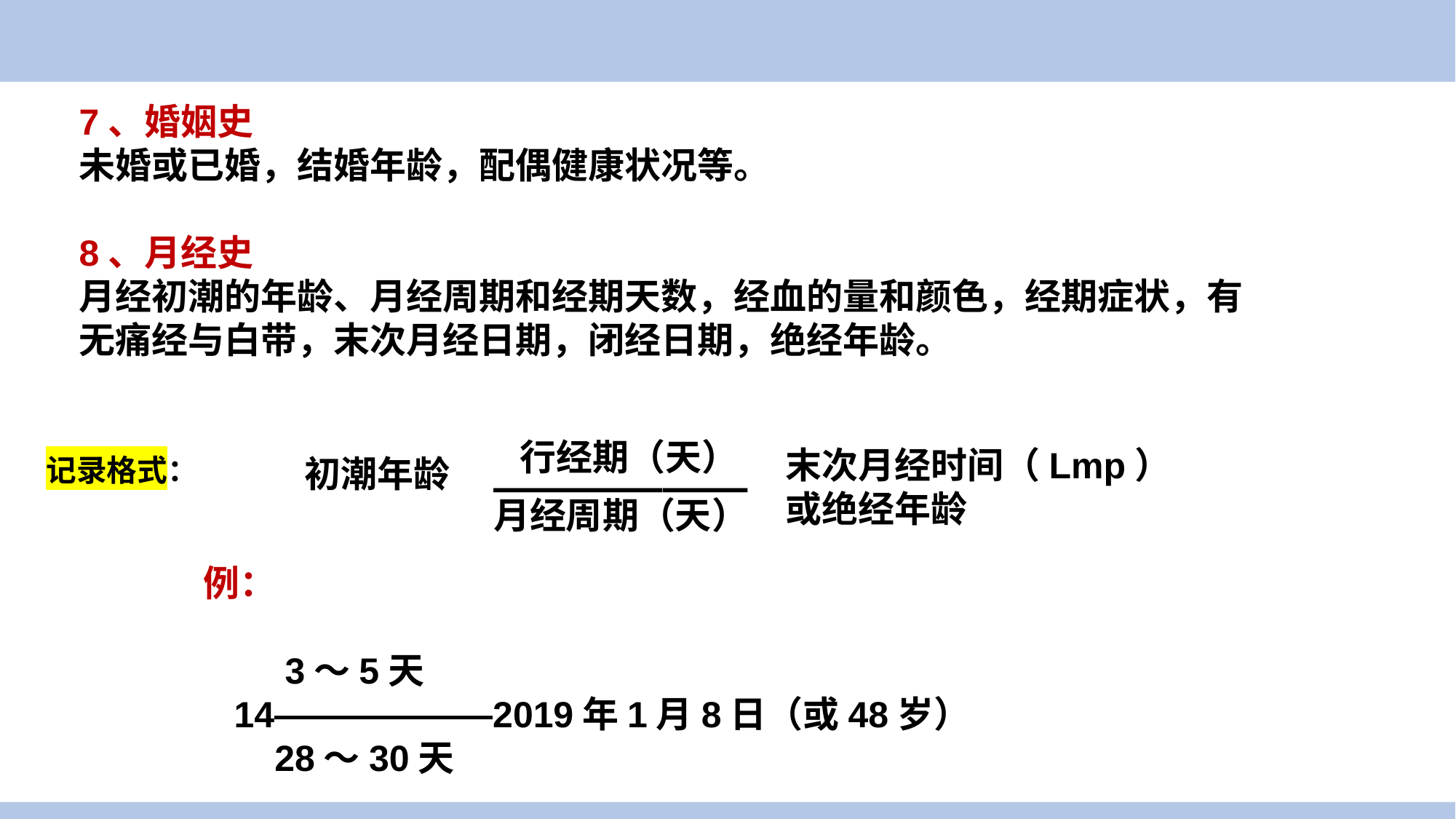

7、婚姻史
未婚或已婚，结婚年龄，配偶健康状况等。

8、月经史
月经初潮的年龄、月经周期和经期天数，经血的量和颜色，经期症状，有无痛经与白带，末次月经日期，闭经日期，绝经年龄。
案例导入
  行经期（天）
月经周期（天）
末次月经时间（Lmp）或绝经年龄
初潮年龄
记录格式：
——————
例：

        3～5天
   14——————2019年1月8日（或48岁）
       28～30天